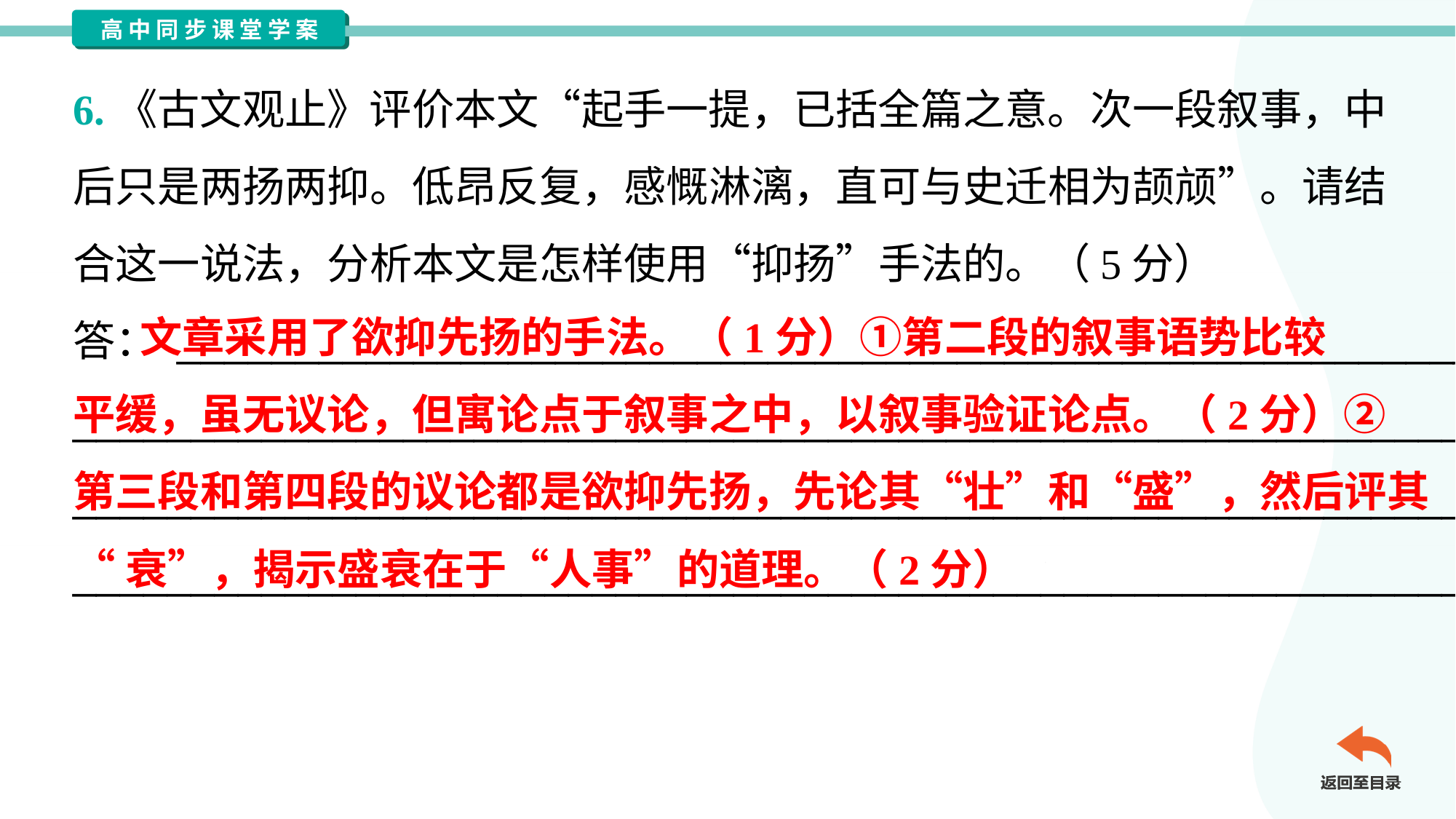

6.《古文观止》评价本文“起手一提，已括全篇之意。次一段叙事，中
后只是两扬两抑。低昂反复，感慨淋漓，直可与史迁相为颉颃”。请结
合这一说法，分析本文是怎样使用“抑扬”手法的。（5分）
答： ________________________________________________________
_____________________________________________________________
_____________________________________________________________
_____________________________________________________________
      文章采用了欲抑先扬的手法。（1分）①第二段的叙事语势比较
平缓，虽无议论，但寓论点于叙事之中，以叙事验证论点。（2分）②
第三段和第四段的议论都是欲抑先扬，先论其“壮”和“盛”，然后评其
“衰”，揭示盛衰在于“人事”的道理。（2分）